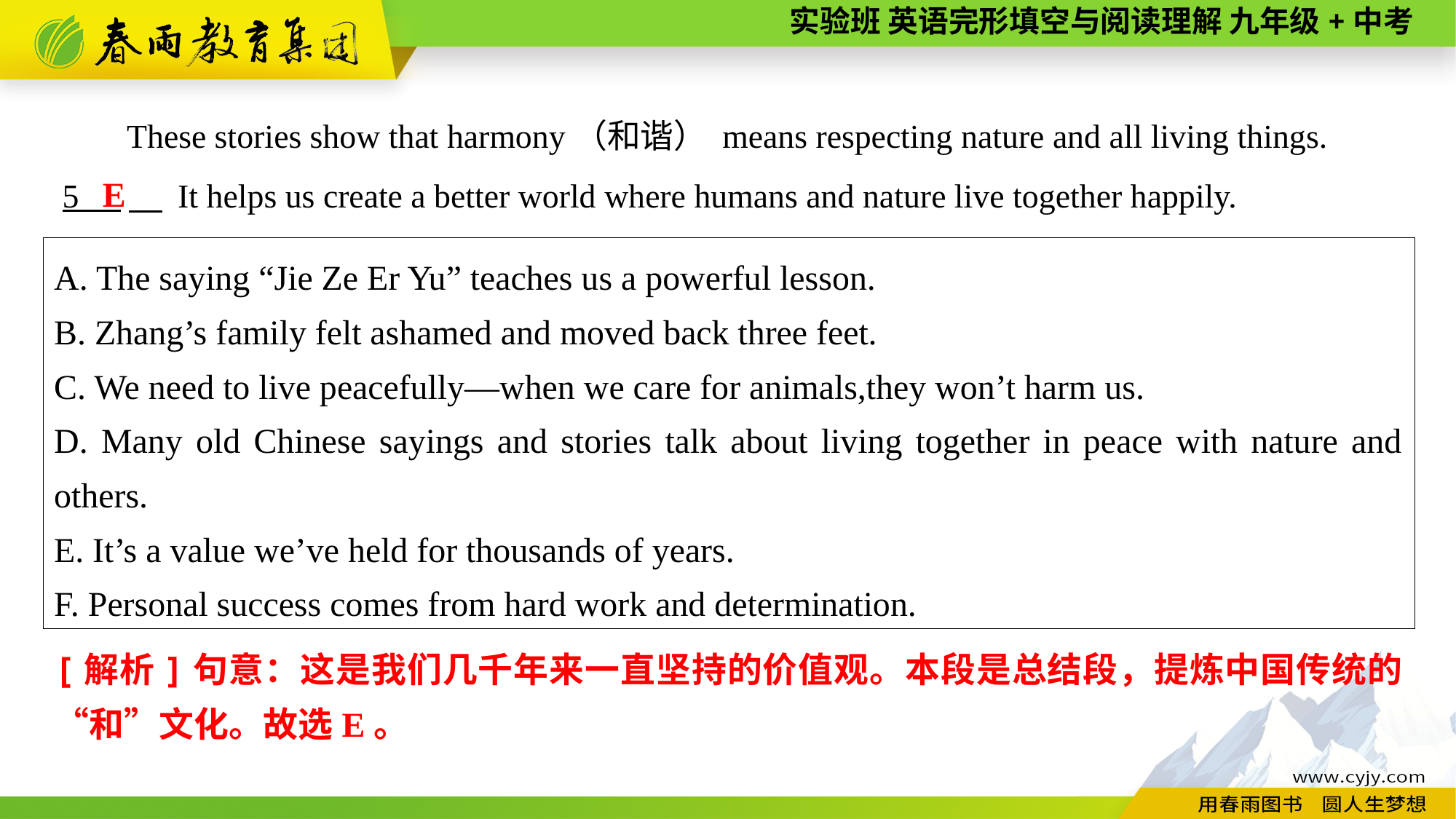

These stories show that harmony（和谐） means respecting nature and all living things.
 5     　 It helps us create a better world where humans and nature live together happily.
E
A. The saying “Jie Ze Er Yu” teaches us a powerful lesson.
B. Zhang’s family felt ashamed and moved back three feet.
C. We need to live peacefully—when we care for animals,they won’t harm us.
D. Many old Chinese sayings and stories talk about living together in peace with nature and others.
E. It’s a value we’ve held for thousands of years.
F. Personal success comes from hard work and determination.
[解析]句意：这是我们几千年来一直坚持的价值观。本段是总结段，提炼中国传统的“和”文化。故选E。